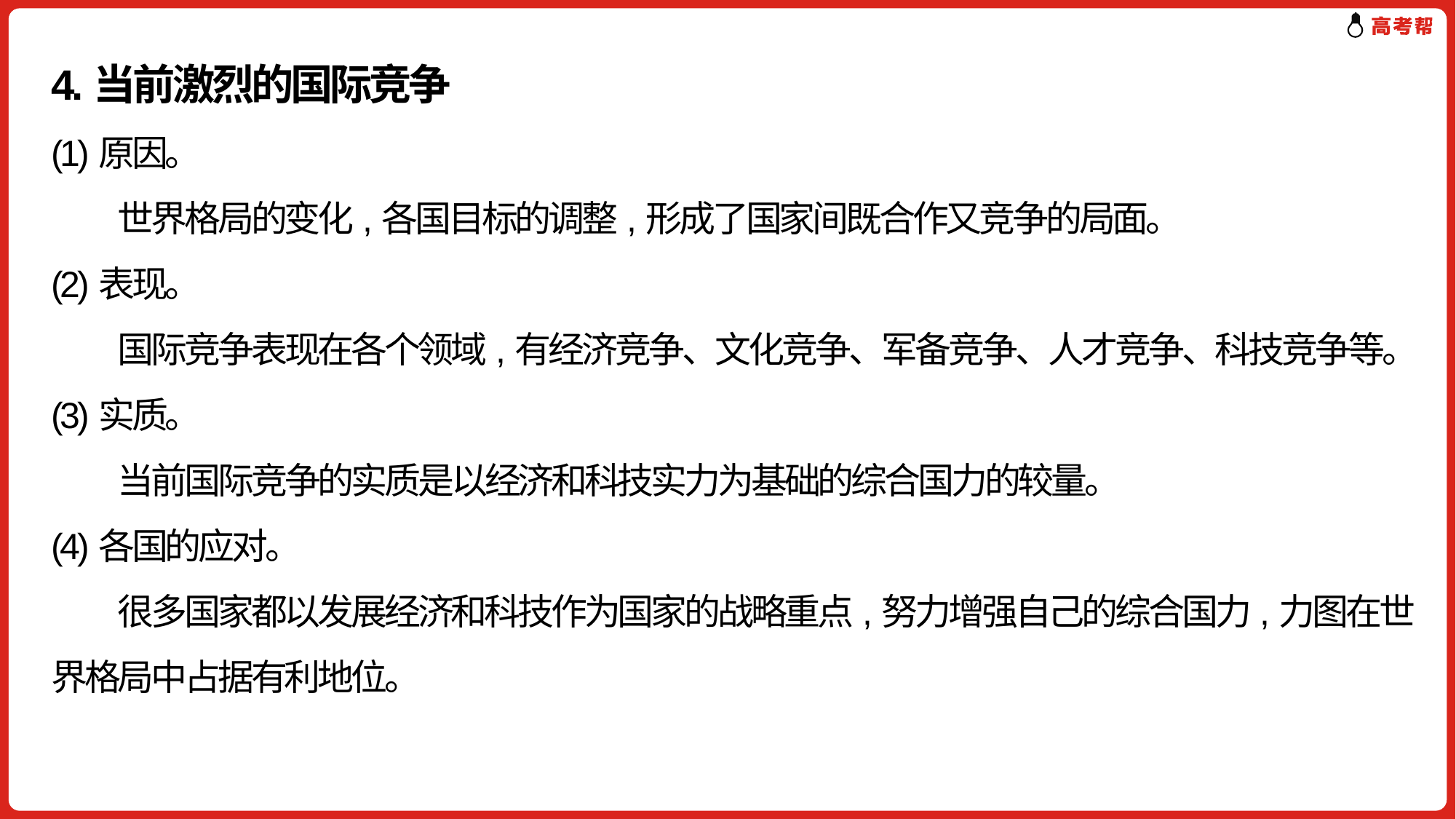

# 4.当前激烈的国际竞争 (1)原因。 　　世界格局的变化,各国目标的调整,形成了国家间既合作又竞争的局面。 (2)表现。 　　国际竞争表现在各个领域,有经济竞争、文化竞争、军备竞争、人才竞争、科技竞争等。 (3)实质。 　　当前国际竞争的实质是以经济和科技实力为基础的综合国力的较量。 (4)各国的应对。 　　很多国家都以发展经济和科技作为国家的战略重点,努力增强自己的综合国力,力图在世界格局中占据有利地位。